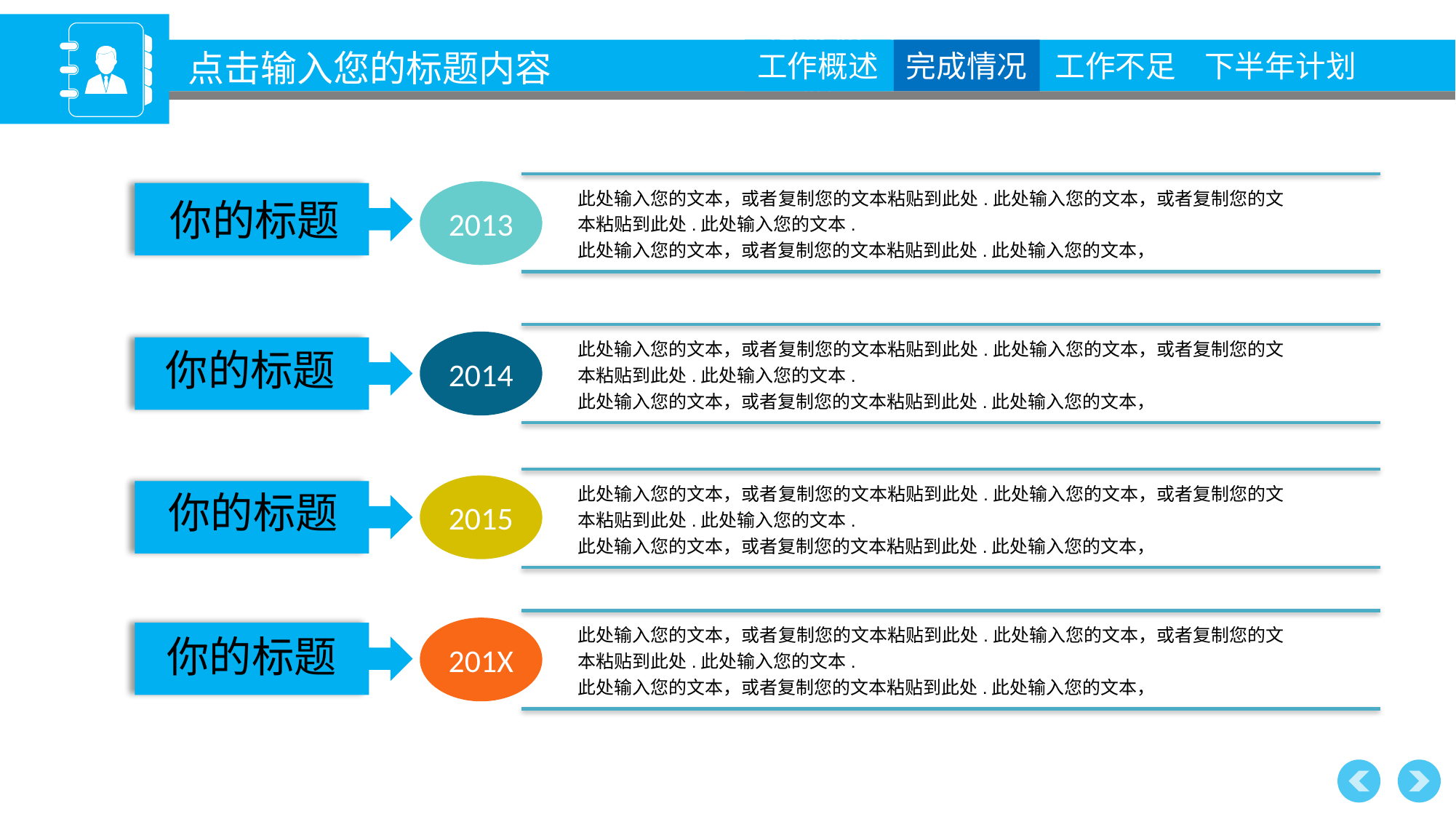

点击输入您的标题内容
此处输入您的文本，或者复制您的文本粘贴到此处.此处输入您的文本，或者复制您的文本粘贴到此处.此处输入您的文本.
此处输入您的文本，或者复制您的文本粘贴到此处.此处输入您的文本，
2013

你的标题
此处输入您的文本，或者复制您的文本粘贴到此处.此处输入您的文本，或者复制您的文本粘贴到此处.此处输入您的文本.
此处输入您的文本，或者复制您的文本粘贴到此处.此处输入您的文本，
2014

你的标题
此处输入您的文本，或者复制您的文本粘贴到此处.此处输入您的文本，或者复制您的文本粘贴到此处.此处输入您的文本.
此处输入您的文本，或者复制您的文本粘贴到此处.此处输入您的文本，
2015
你的标题

此处输入您的文本，或者复制您的文本粘贴到此处.此处输入您的文本，或者复制您的文本粘贴到此处.此处输入您的文本.
此处输入您的文本，或者复制您的文本粘贴到此处.此处输入您的文本，
201X

你的标题